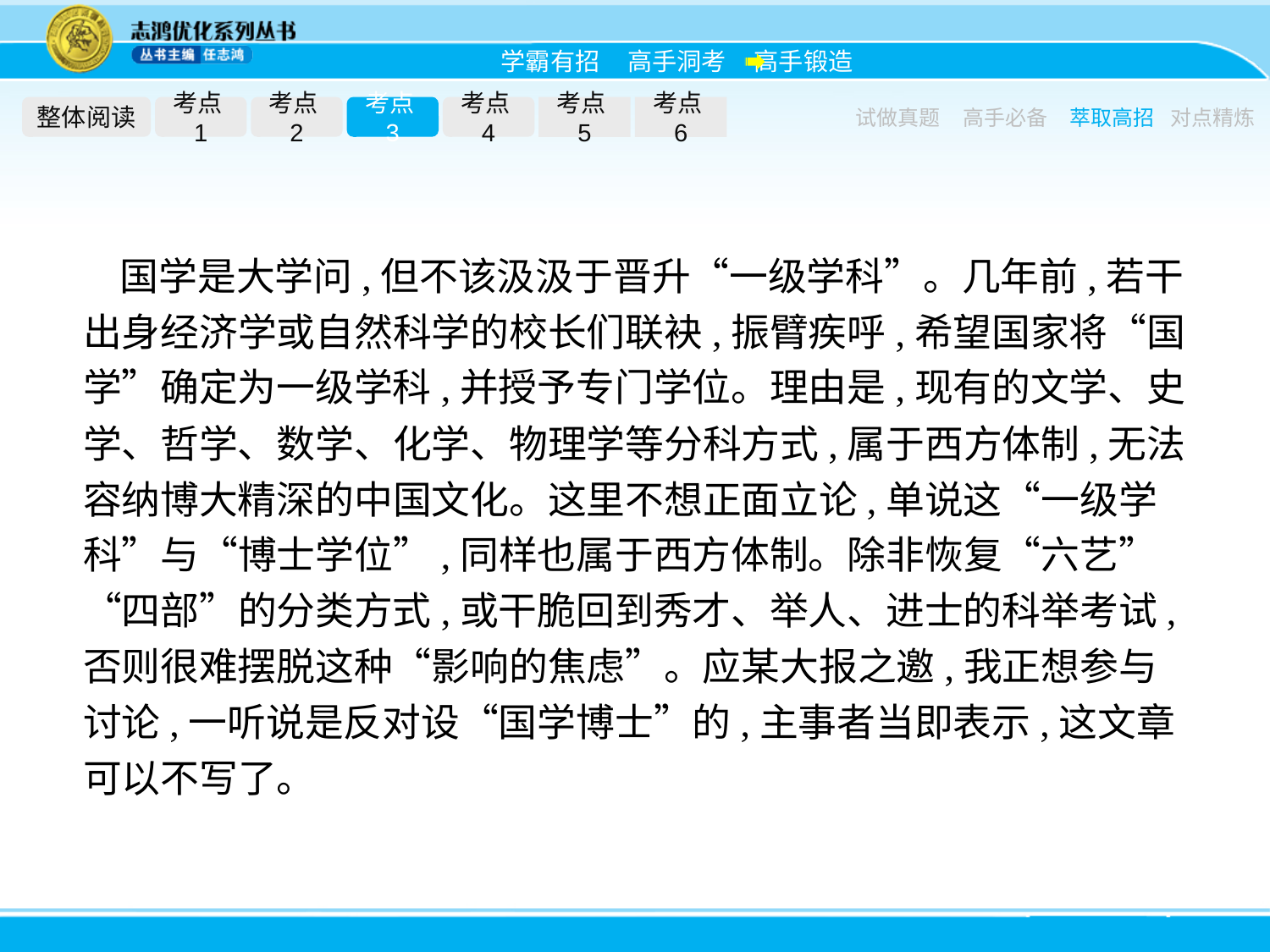

整体阅读
考点1
考点2
考点3
考点4
考点5
考点6
试做真题
高手必备
萃取高招
对点精炼
国学是大学问,但不该汲汲于晋升“一级学科”。几年前,若干出身经济学或自然科学的校长们联袂,振臂疾呼,希望国家将“国学”确定为一级学科,并授予专门学位。理由是,现有的文学、史学、哲学、数学、化学、物理学等分科方式,属于西方体制,无法容纳博大精深的中国文化。这里不想正面立论,单说这“一级学科”与“博士学位”,同样也属于西方体制。除非恢复“六艺”“四部”的分类方式,或干脆回到秀才、举人、进士的科举考试,否则很难摆脱这种“影响的焦虑”。应某大报之邀,我正想参与讨论,一听说是反对设“国学博士”的,主事者当即表示,这文章可以不写了。